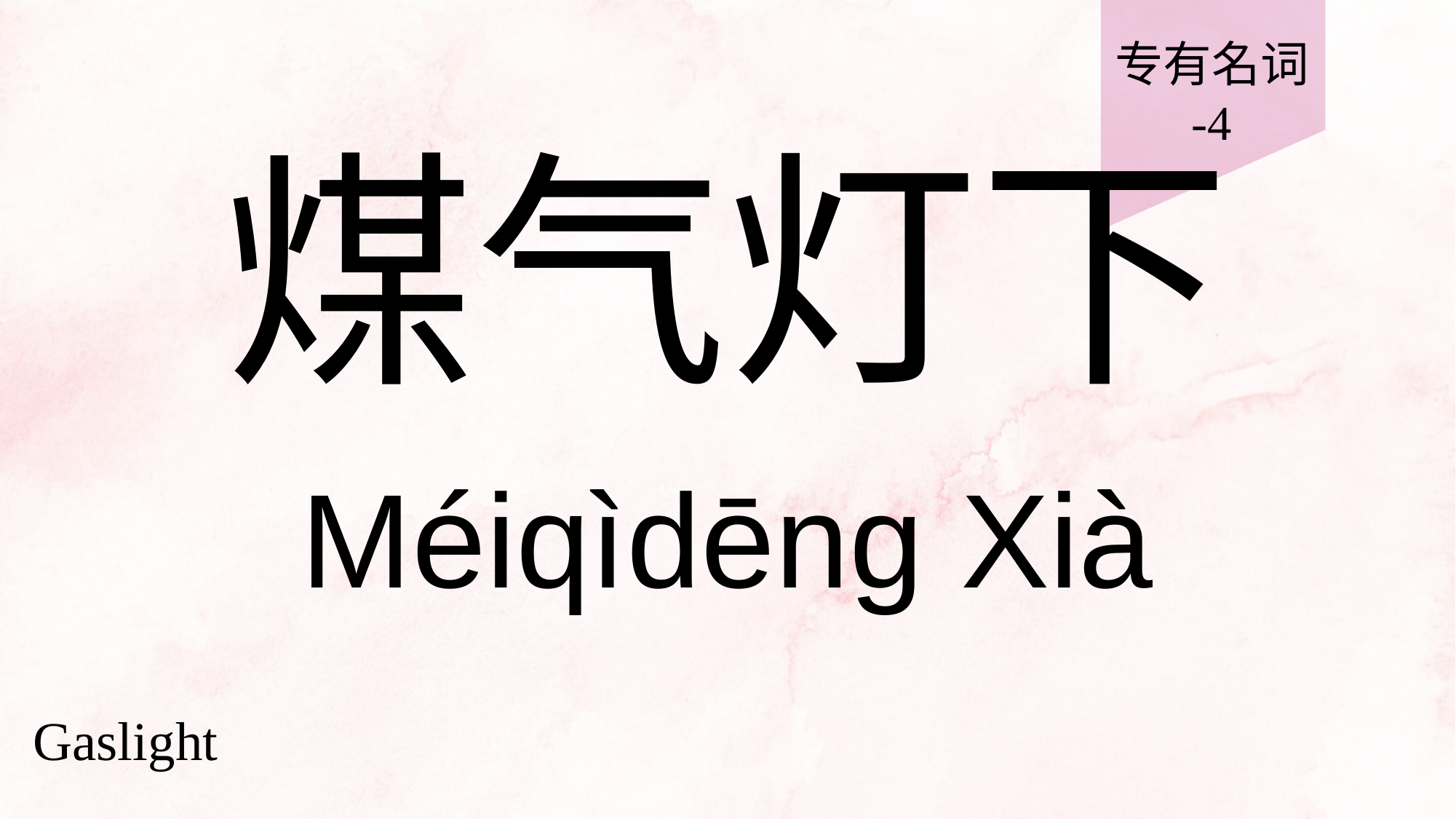

专有名词
-4
# 煤气灯下
Méiqìdēng Xià
Gaslight